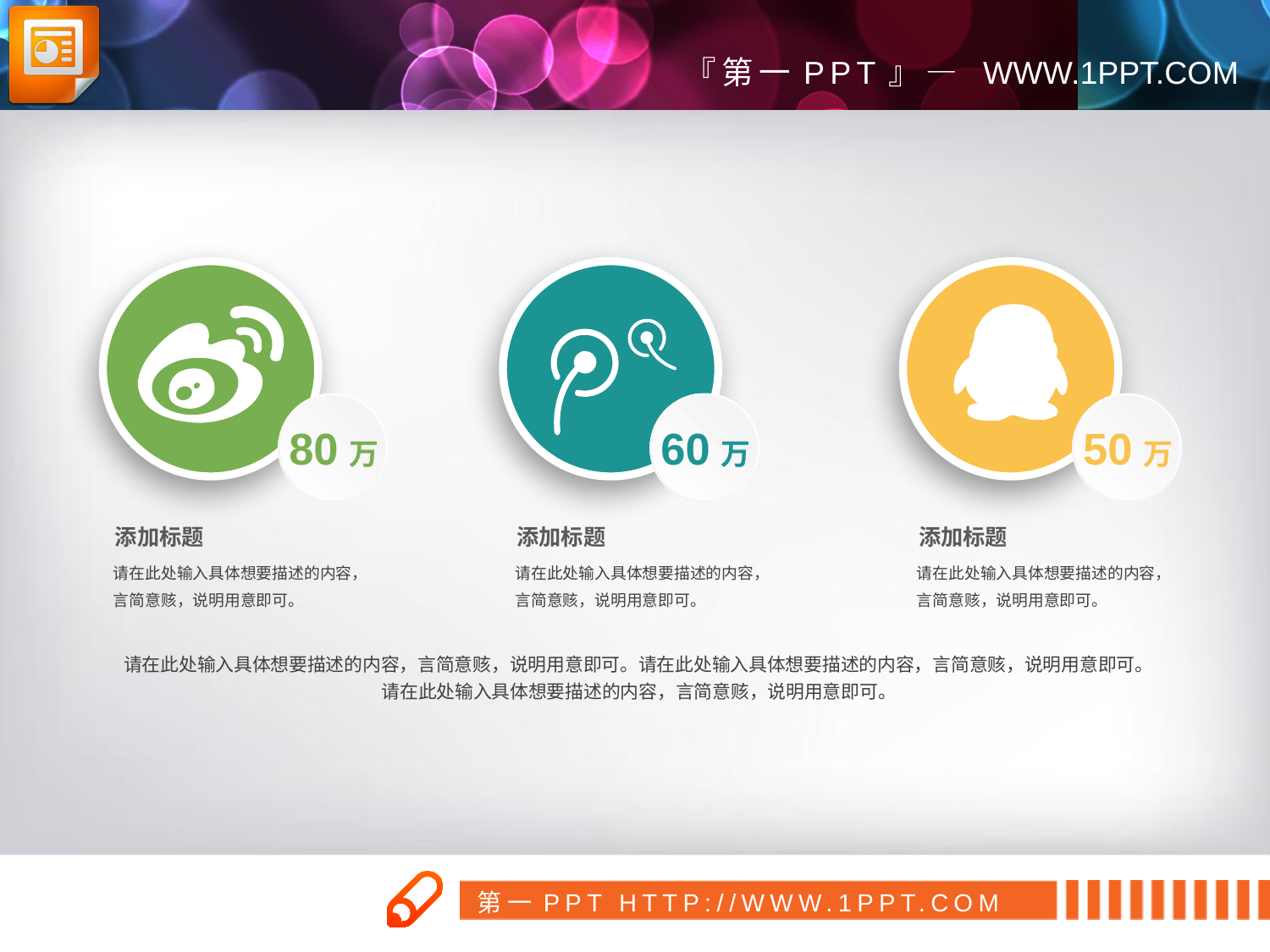

80万

60万

50万
添加标题
请在此处输入具体想要描述的内容，言简意赅，说明用意即可。
添加标题
请在此处输入具体想要描述的内容，言简意赅，说明用意即可。
添加标题
请在此处输入具体想要描述的内容，言简意赅，说明用意即可。
请在此处输入具体想要描述的内容，言简意赅，说明用意即可。请在此处输入具体想要描述的内容，言简意赅，说明用意即可。
请在此处输入具体想要描述的内容，言简意赅，说明用意即可。